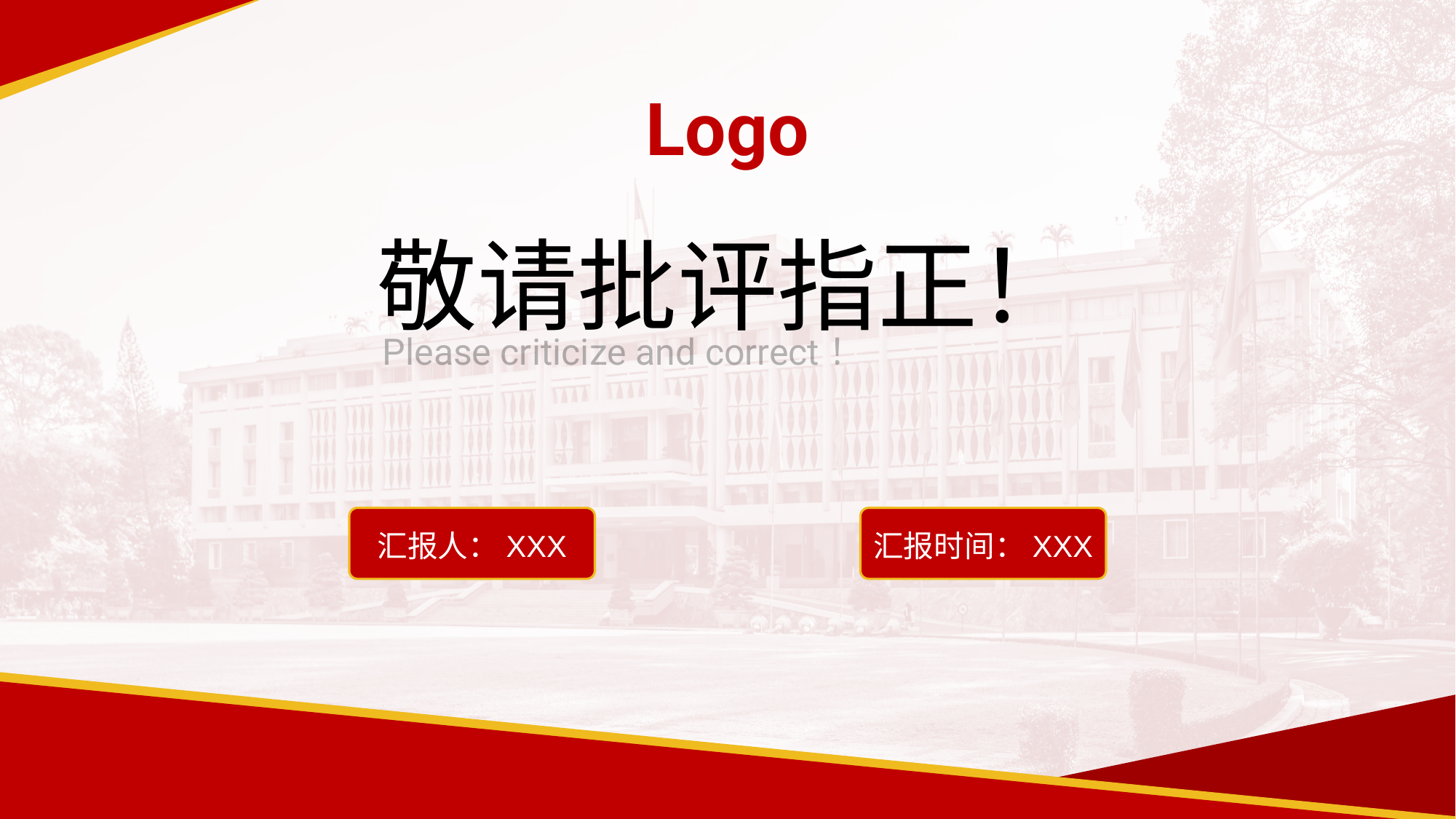

Logo
敬请批评指正！
Please criticize and correct！

汇报人：XXX

汇报时间：XXX